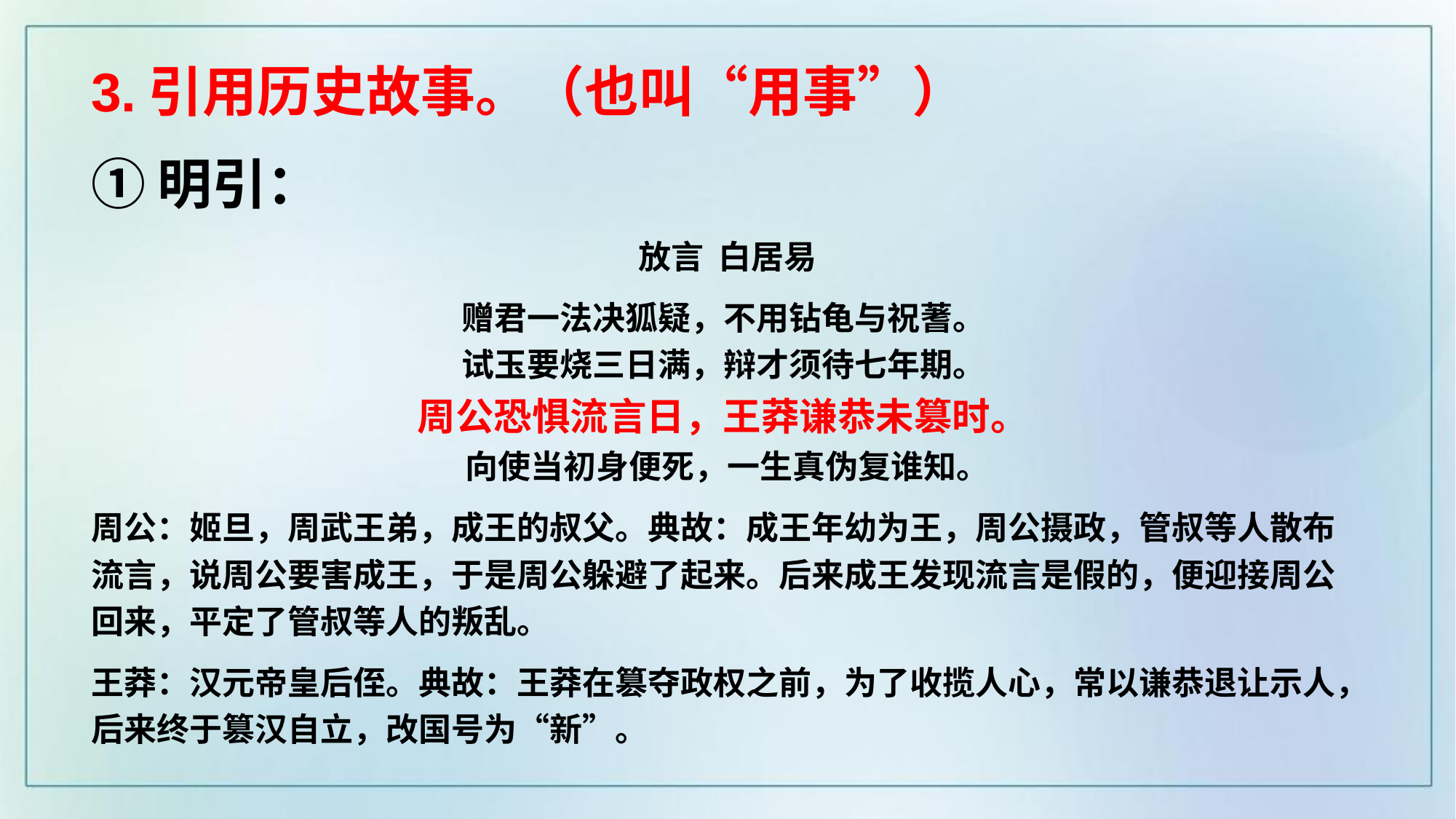

3.引用历史故事。（也叫“用事”）
①明引：
放言  白居易
赠君一法决狐疑，不用钻龟与祝蓍。
试玉要烧三日满，辩才须待七年期。
周公恐惧流言日，王莽谦恭未篡时。
向使当初身便死，一生真伪复谁知。
周公：姬旦，周武王弟，成王的叔父。典故：成王年幼为王，周公摄政，管叔等人散布流言，说周公要害成王，于是周公躲避了起来。后来成王发现流言是假的，便迎接周公回来，平定了管叔等人的叛乱。
王莽：汉元帝皇后侄。典故：王莽在篡夺政权之前，为了收揽人心，常以谦恭退让示人，后来终于篡汉自立，改国号为“新”。